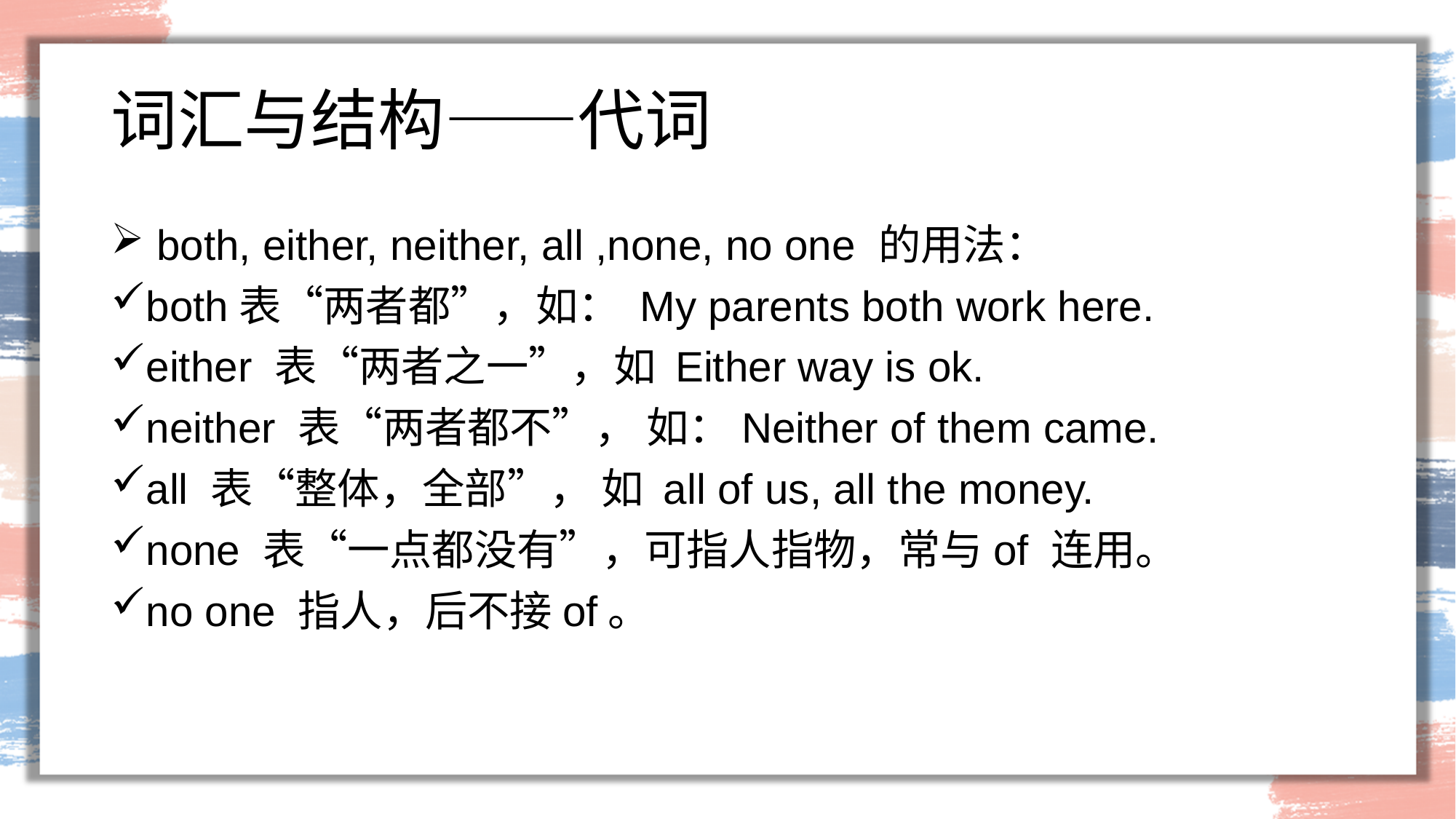

# 词汇与结构——代词
 both, either, neither, all ,none, no one 的用法：
both表“两者都”，如： My parents both work here.
either 表“两者之一”，如 Either way is ok.
neither 表“两者都不”， 如：Neither of them came.
all 表“整体，全部”， 如 all of us, all the money.
none 表“一点都没有”，可指人指物，常与of 连用。
no one 指人，后不接of。